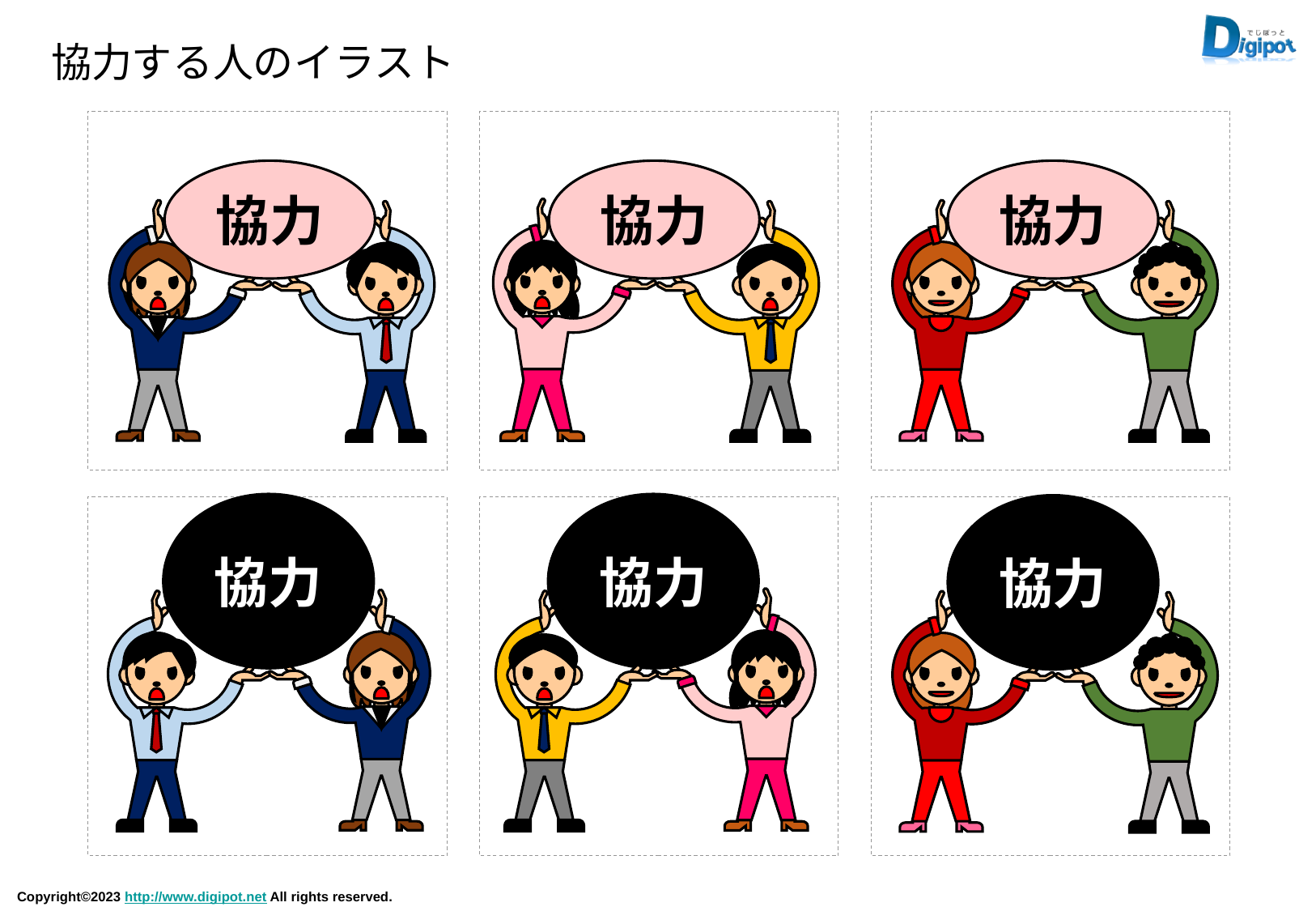

協力する人のイラスト
協力

協力

協力

協力

協力

協力